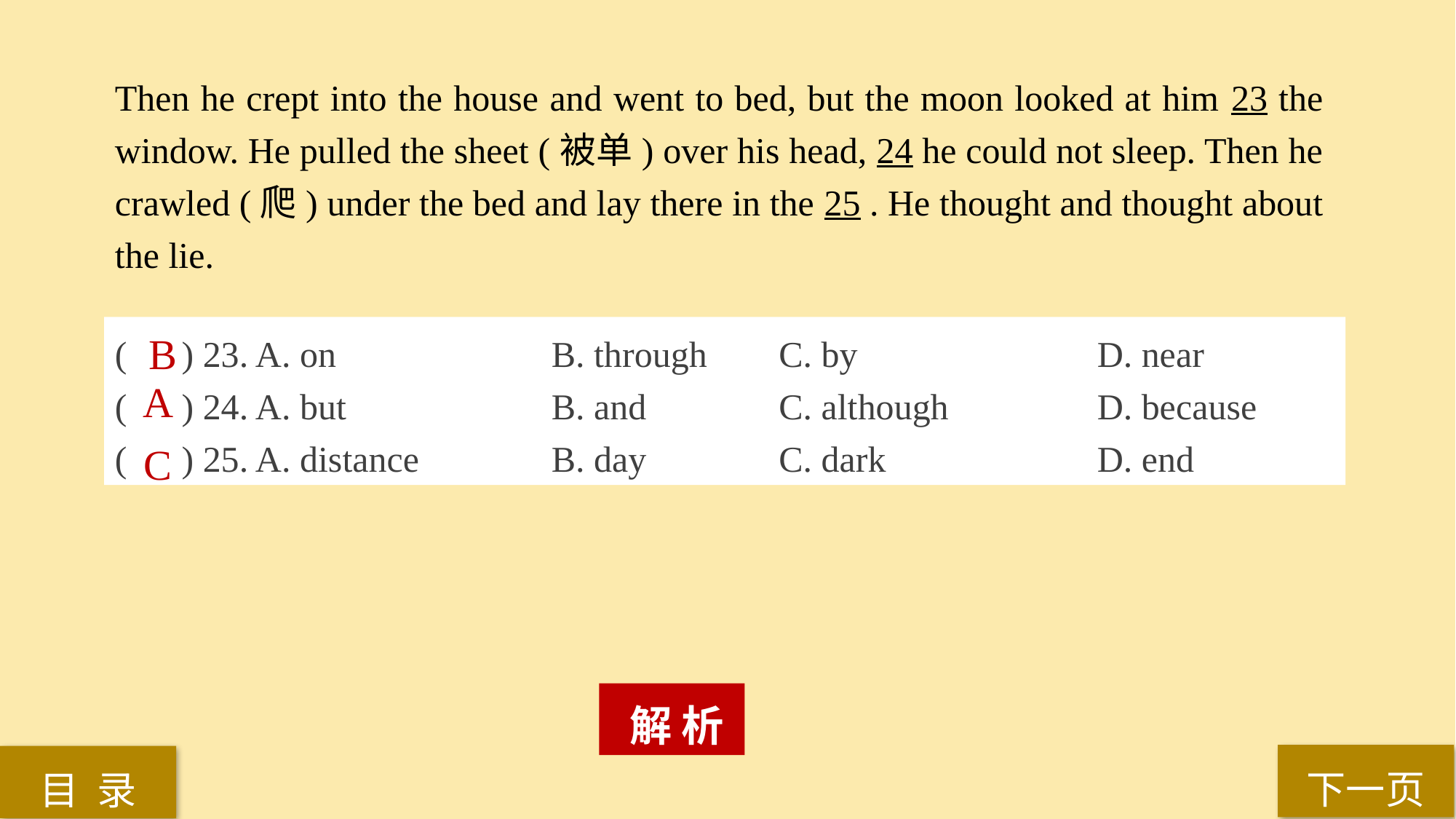

Then he crept into the house and went to bed, but the moon looked at him 23 the window. He pulled the sheet (被单) over his head, 24 he could not sleep. Then he crawled (爬) under the bed and lay there in the 25 . He thought and thought about the lie.
(      ) 23. A. on 		B. through 	 C. by 			D. near
(      ) 24. A. but 		B. and 		 C. although 		D. because
(      ) 25. A. distance 		B. day		 C. dark 		D. end
B
A
C
 解 析